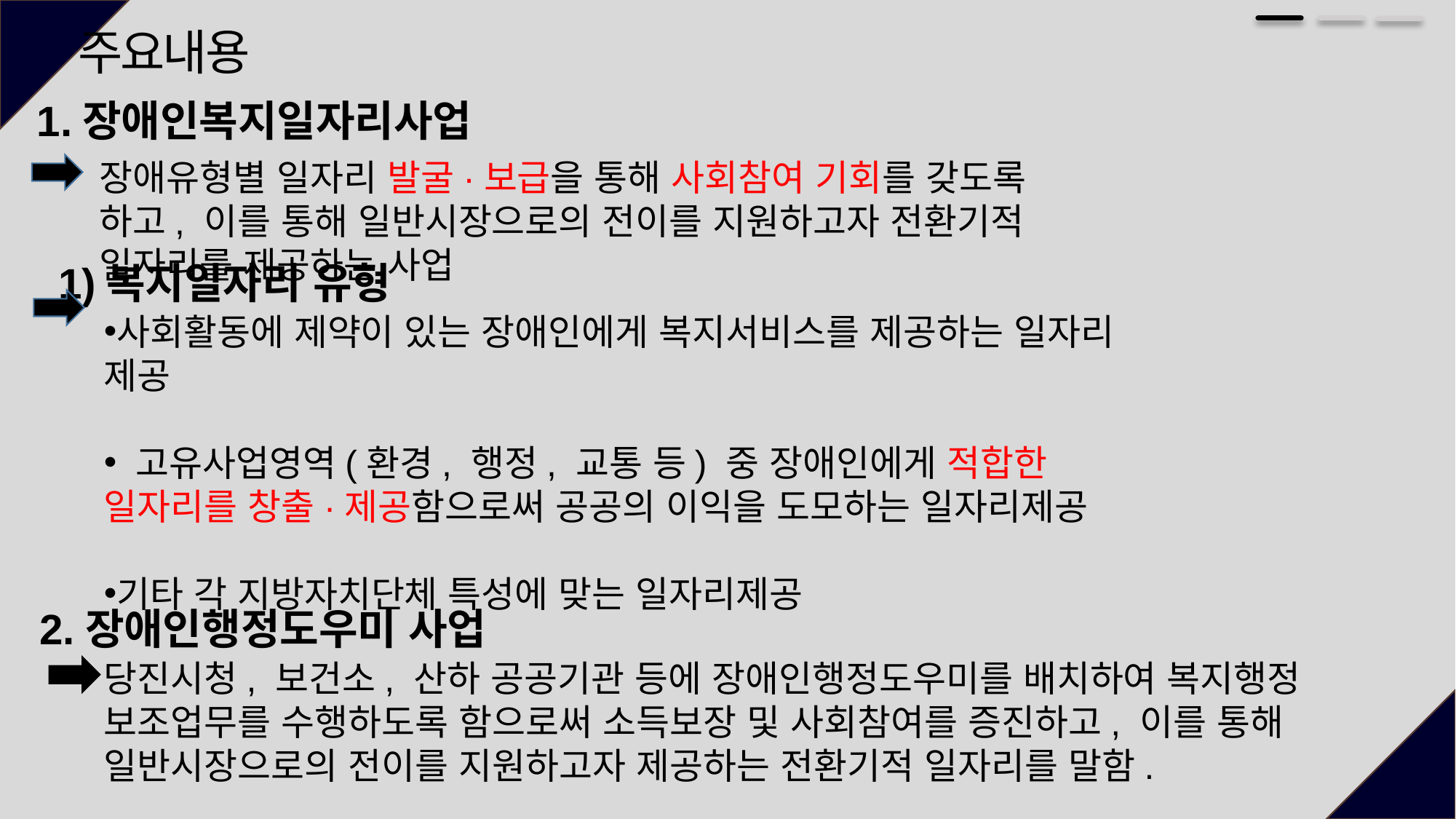

주요내용
1.장애인복지일자리사업
장애유형별 일자리 발굴·보급을 통해 사회참여 기회를 갖도록 하고, 이를 통해 일반시장으로의 전이를 지원하고자 전환기적 일자리를 제공하는 사업

 1)복지일자리 유형

사회활동에 제약이 있는 장애인에게 복지서비스를 제공하는 일자리 제공

 고유사업영역(환경, 행정, 교통 등) 중 장애인에게 적합한 일자리를 창출·제공함으로써 공공의 이익을 도모하는 일자리제공

기타 각 지방자치단체 특성에 맞는 일자리제공
2.장애인행정도우미 사업
당진시청, 보건소, 산하 공공기관 등에 장애인행정도우미를 배치하여 복지행정 보조업무를 수행하도록 함으로써 소득보장 및 사회참여를 증진하고, 이를 통해 일반시장으로의 전이를 지원하고자 제공하는 전환기적 일자리를 말함.